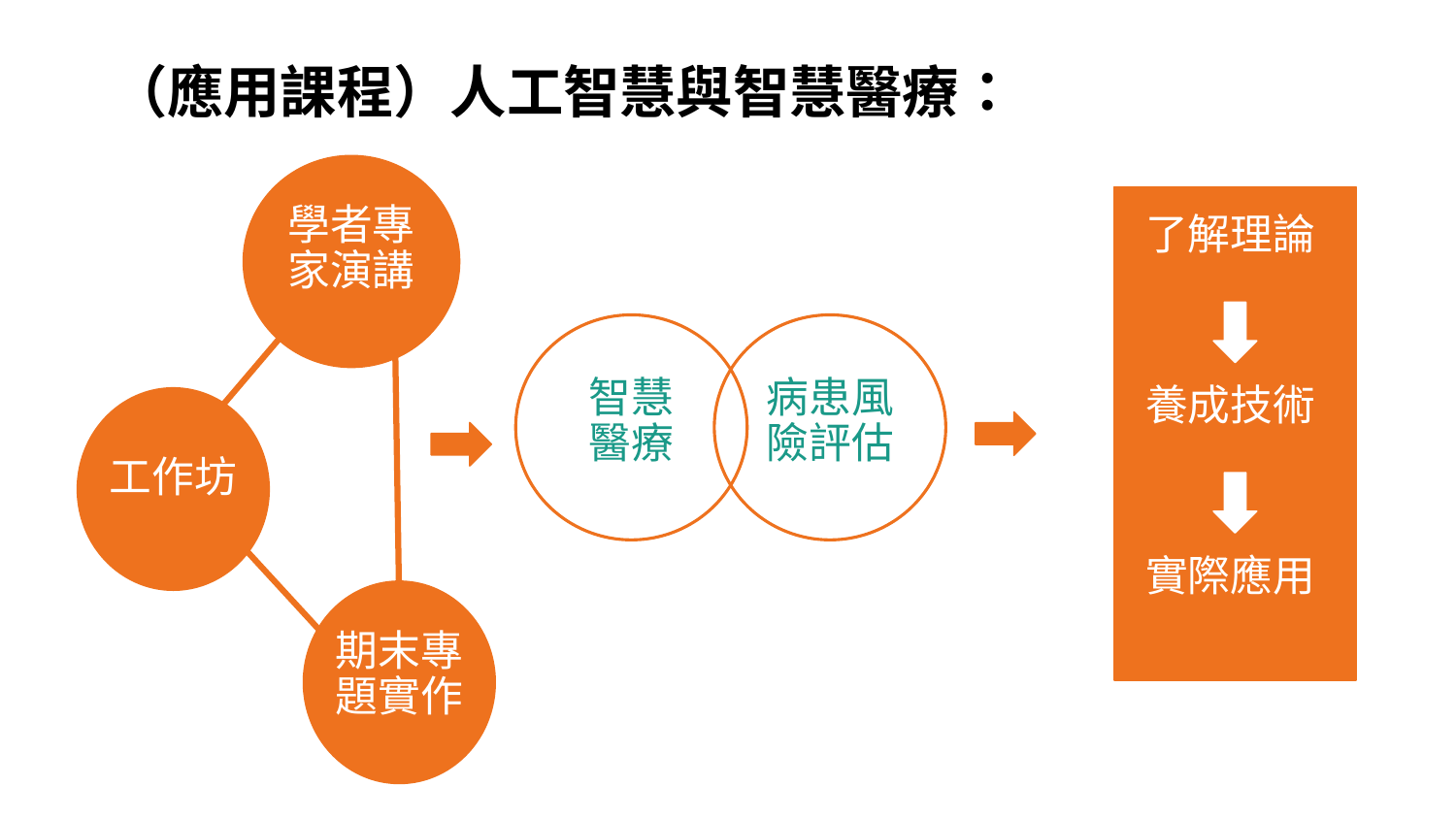

# （應用課程）人工智慧與智慧醫療：

切入跨領域基礎課程

學者專家演講
了解理論

智慧醫療
病患風險評估
養成技術

工作坊

實際應用

期末專題實作